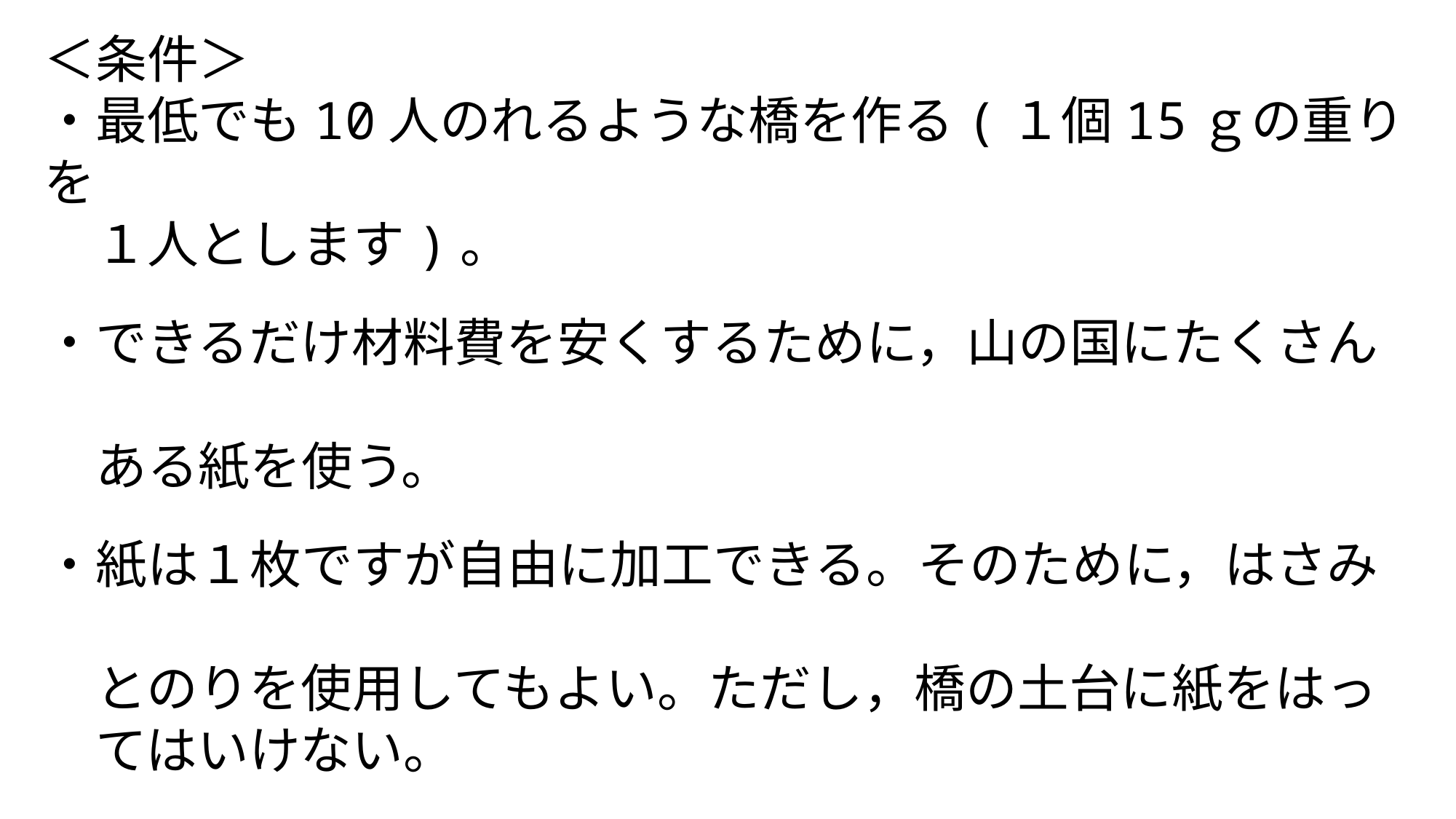

＜条件＞
・最低でも10人のれるような橋を作る(１個15ｇの重りを
　１人とします)。

・できるだけ材料費を安くするために，山の国にたくさん
　ある紙を使う。

・紙は１枚ですが自由に加工できる。そのために，はさみ
　とのりを使用してもよい。ただし，橋の土台に紙をはっ
　てはいけない。

・山の国には紙がたくさんあるので，何回もチャレンジ
　できる。